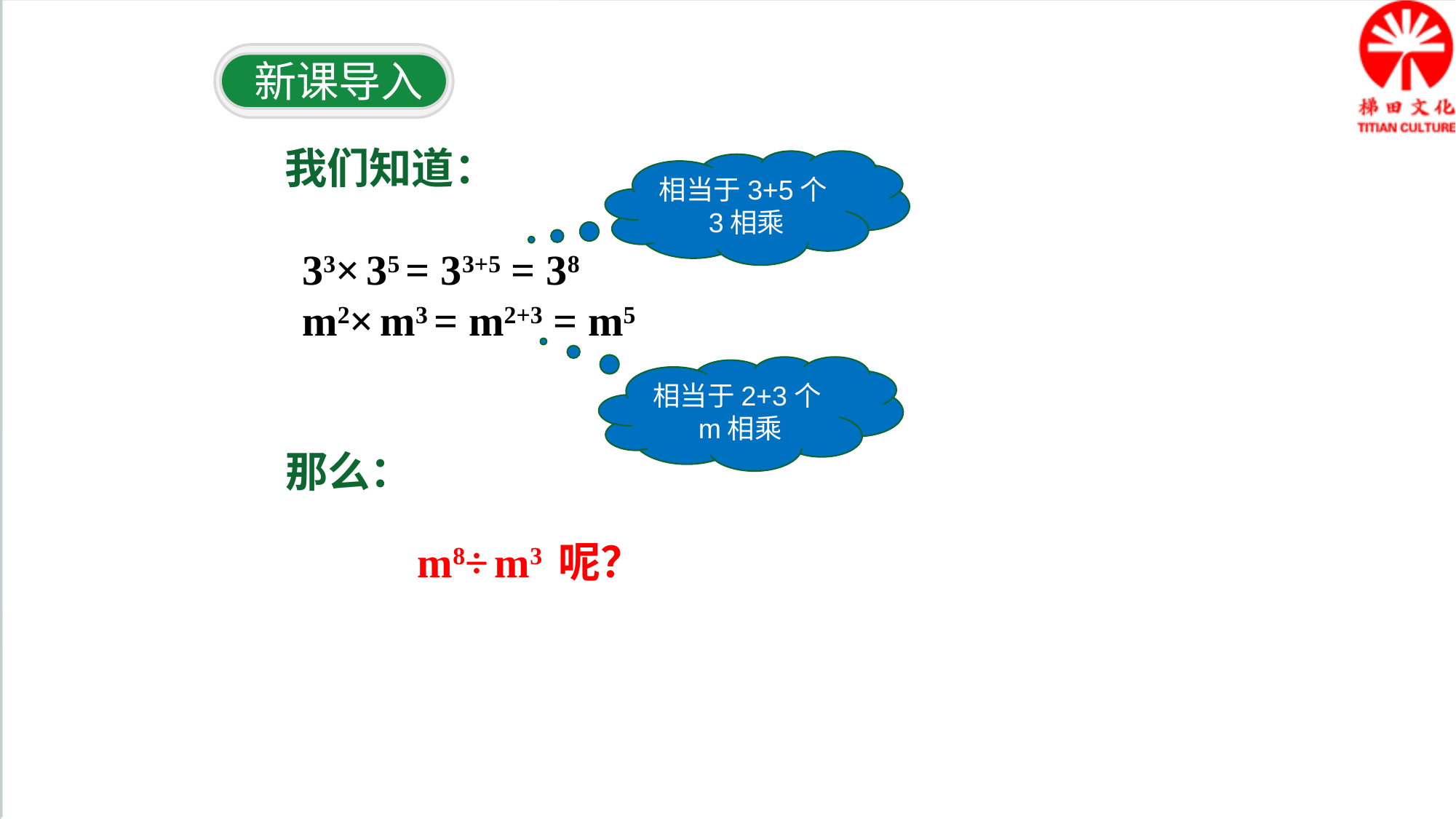

新课导入
我们知道：
相当于3+5个3相乘
33× 35 = 33+5 = 38
m2× m3 = m2+3 = m5
相当于2+3个m相乘
那么：
m8÷ m3 呢？